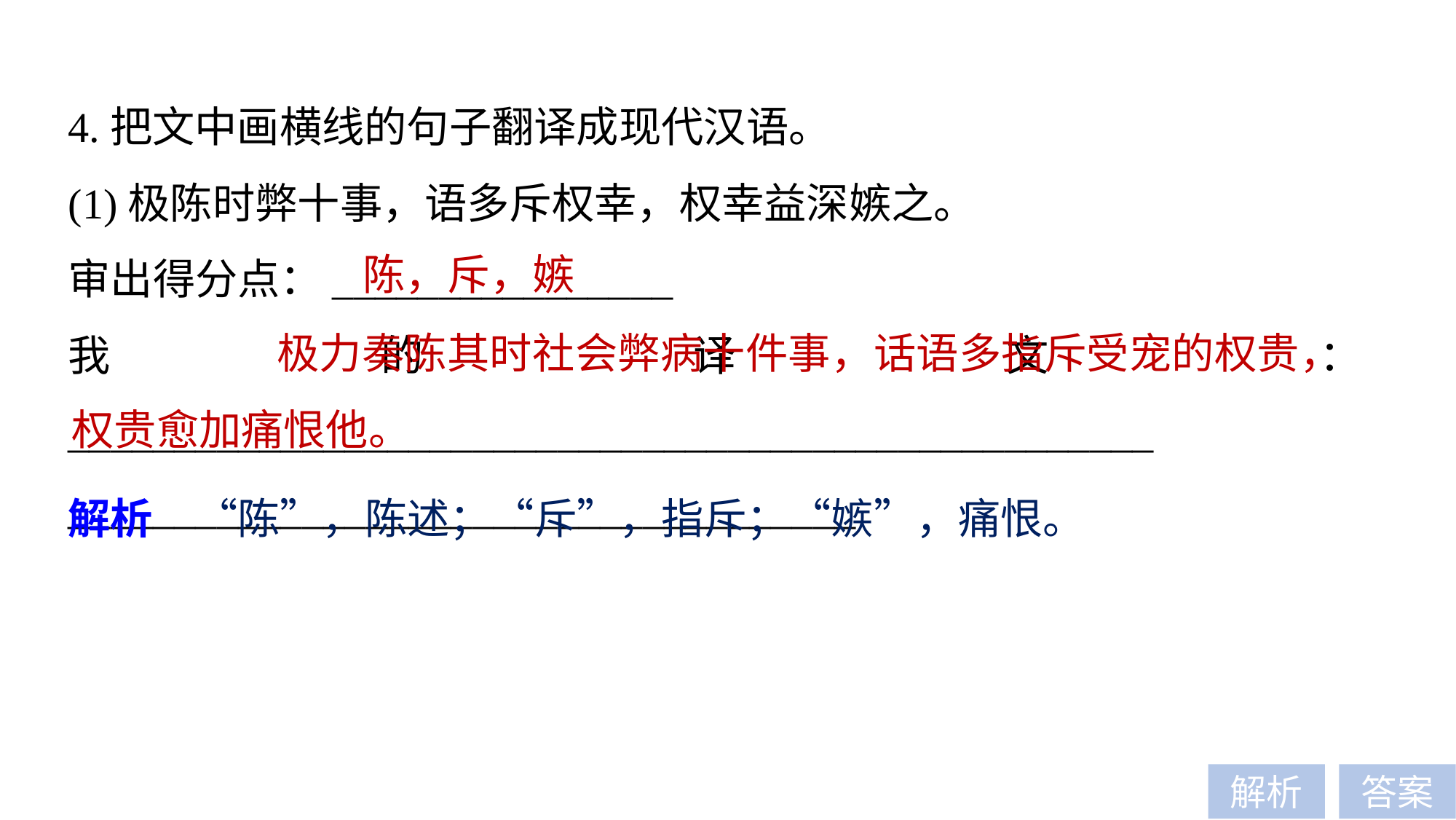

4.把文中画横线的句子翻译成现代汉语。
(1)极陈时弊十事，语多斥权幸，权幸益深嫉之。
审出得分点：________________
我的译文：___________________________________________________
_____________________________________
陈，斥，嫉
                    极力奏陈其时社会弊病十件事，话语多指斥受宠的权贵，权贵愈加痛恨他。
解析　“陈”，陈述；“斥”，指斥；“嫉”，痛恨。
解析
答案